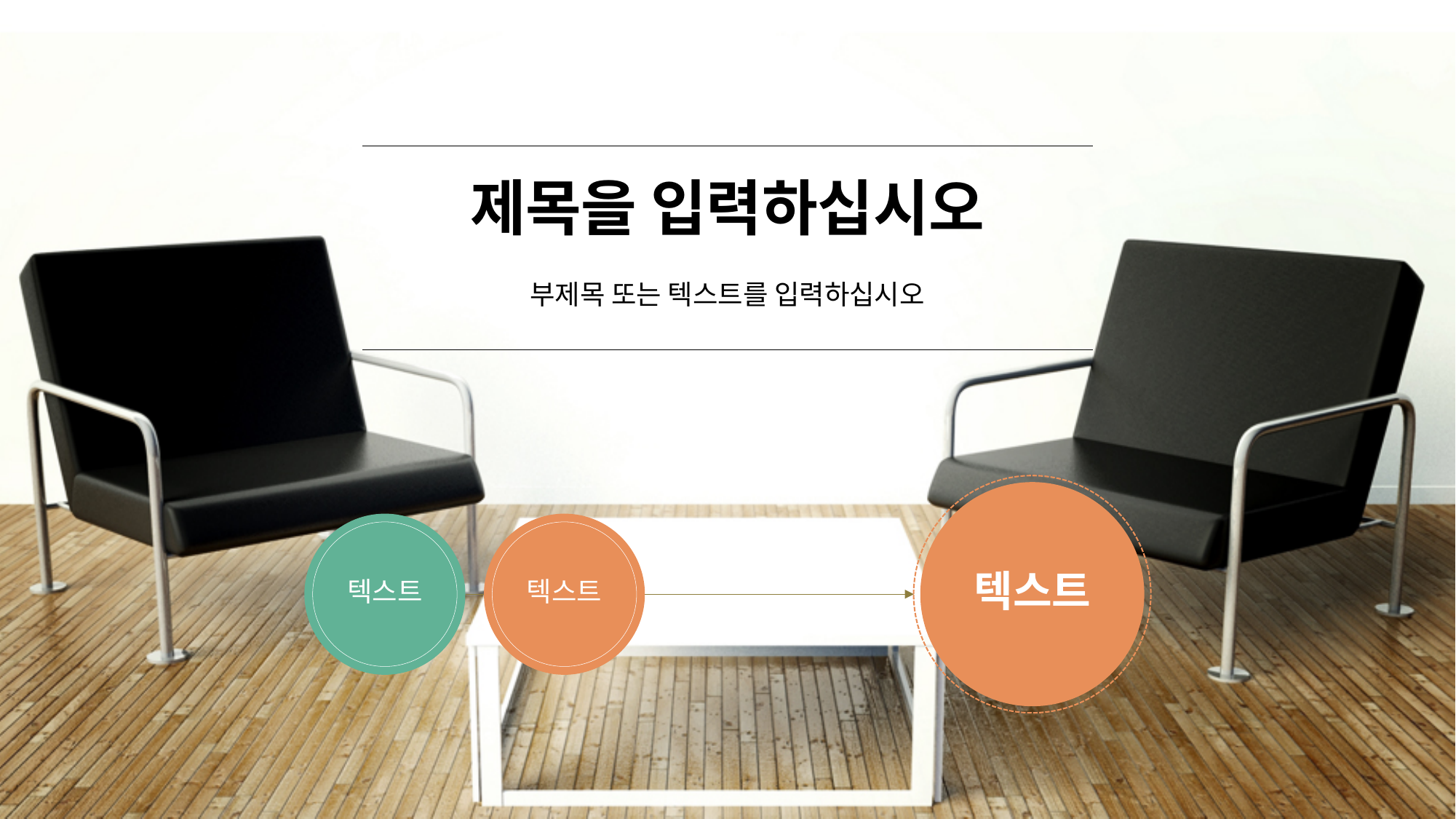

제목을 입력하십시오
부제목 또는 텍스트를 입력하십시오

텍스트

텍스트
텍스트